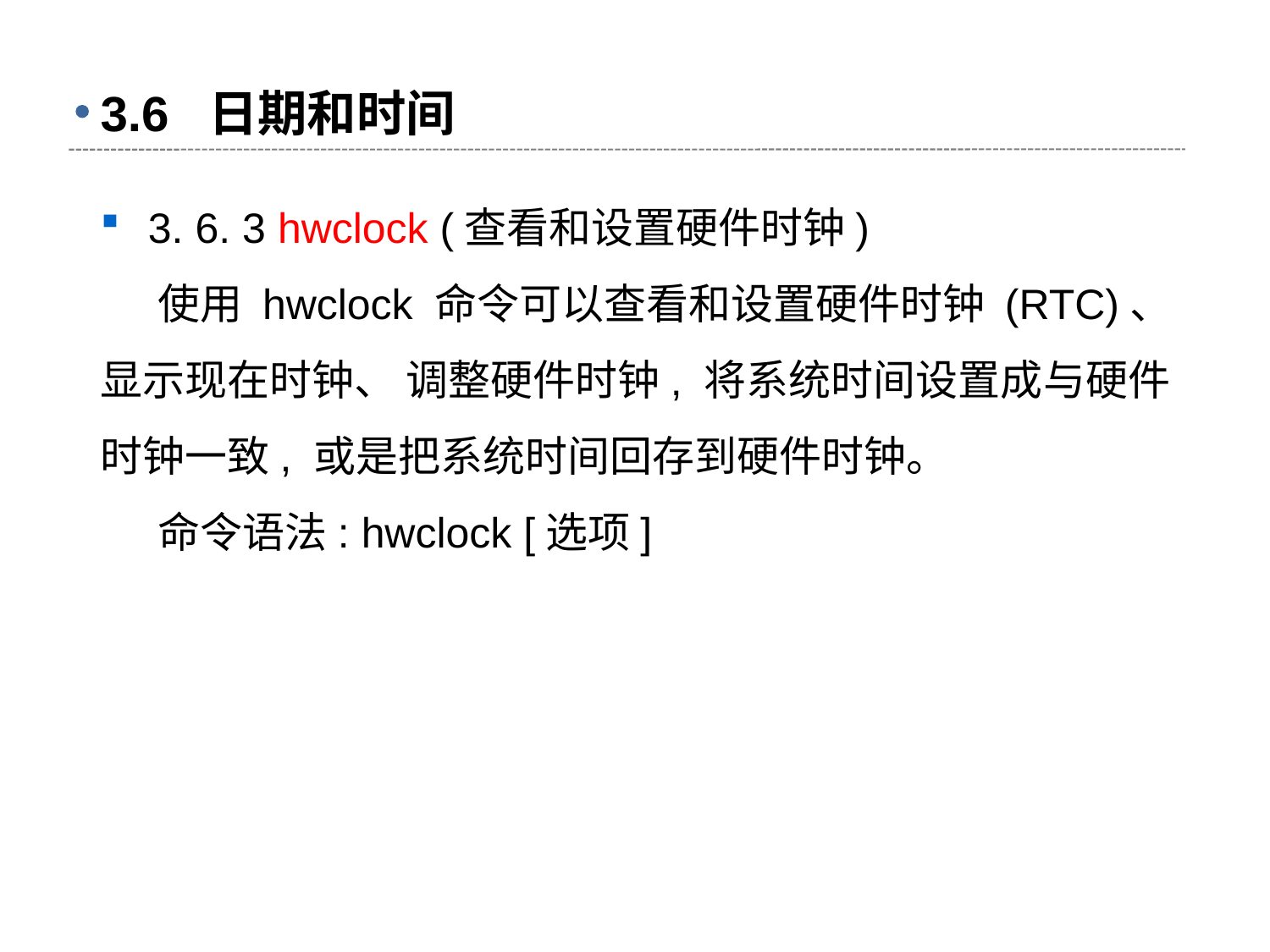

# 3.6  日期和时间
3. 6. 3 hwclock (查看和设置硬件时钟)
     使用 hwclock 命令可以查看和设置硬件时钟 (RTC)、 显示现在时钟、 调整硬件时钟, 将系统时间设置成与硬件时钟一致, 或是把系统时间回存到硬件时钟。
     命令语法: hwclock [选项]